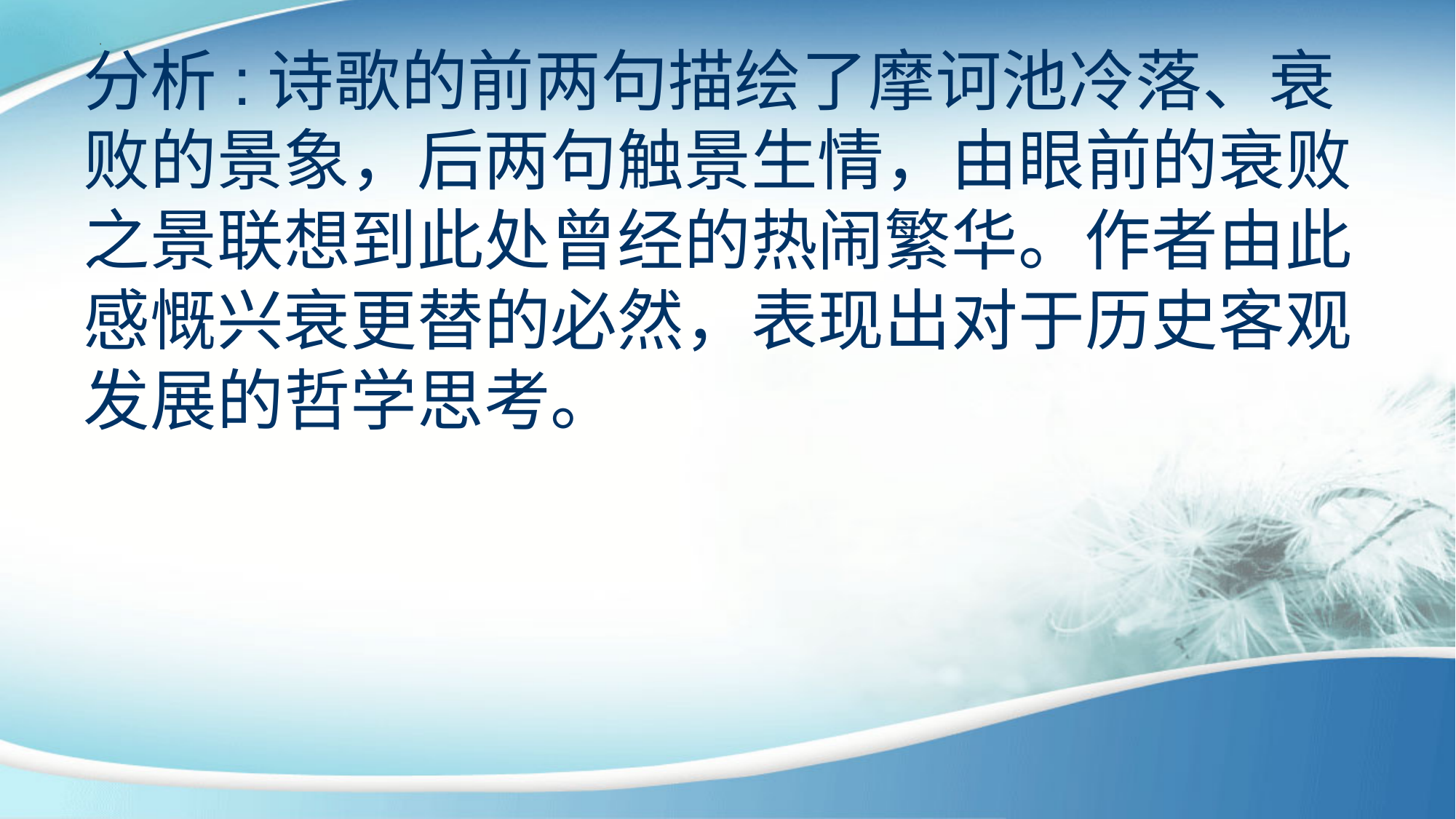

分析:诗歌的前两句描绘了摩诃池冷落、衰败的景象，后两句触景生情，由眼前的衰败之景联想到此处曾经的热闹繁华。作者由此感慨兴衰更替的必然，表现出对于历史客观发展的哲学思考。